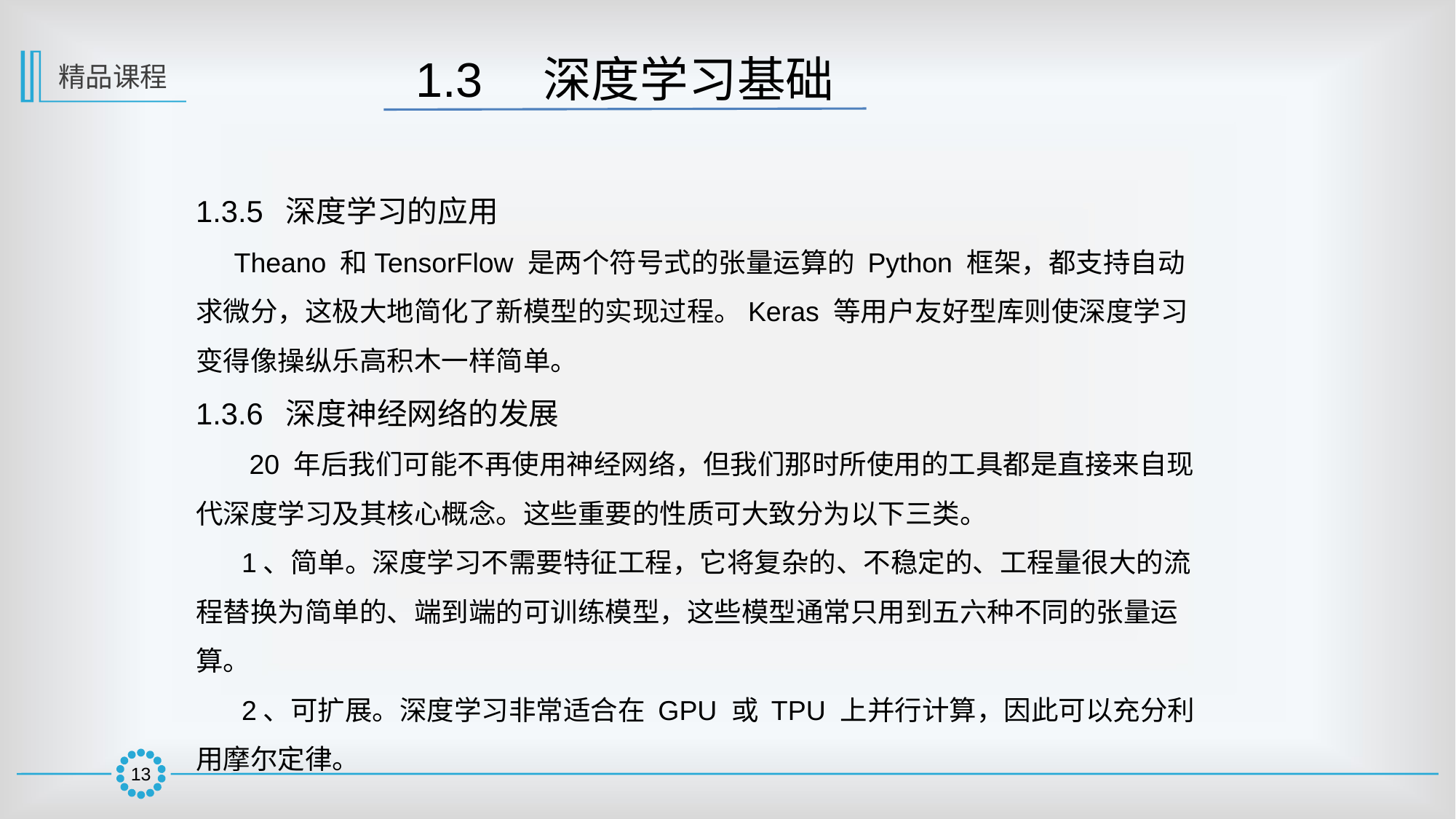

1.3　深度学习基础

精品课程

1.3.5 深度学习的应用
     Theano 和TensorFlow 是两个符号式的张量运算的 Python 框架，都支持自动求微分，这极大地简化了新模型的实现过程。Keras 等用户友好型库则使深度学习变得像操纵乐高积木一样简单。
1.3.6 深度神经网络的发展
       20 年后我们可能不再使用神经网络，但我们那时所使用的工具都是直接来自现代深度学习及其核心概念。这些重要的性质可大致分为以下三类。
      1、简单。深度学习不需要特征工程，它将复杂的、不稳定的、工程量很大的流程替换为简单的、端到端的可训练模型，这些模型通常只用到五六种不同的张量运算。
      2、可扩展。深度学习非常适合在 GPU 或 TPU 上并行计算，因此可以充分利用摩尔定律。

13